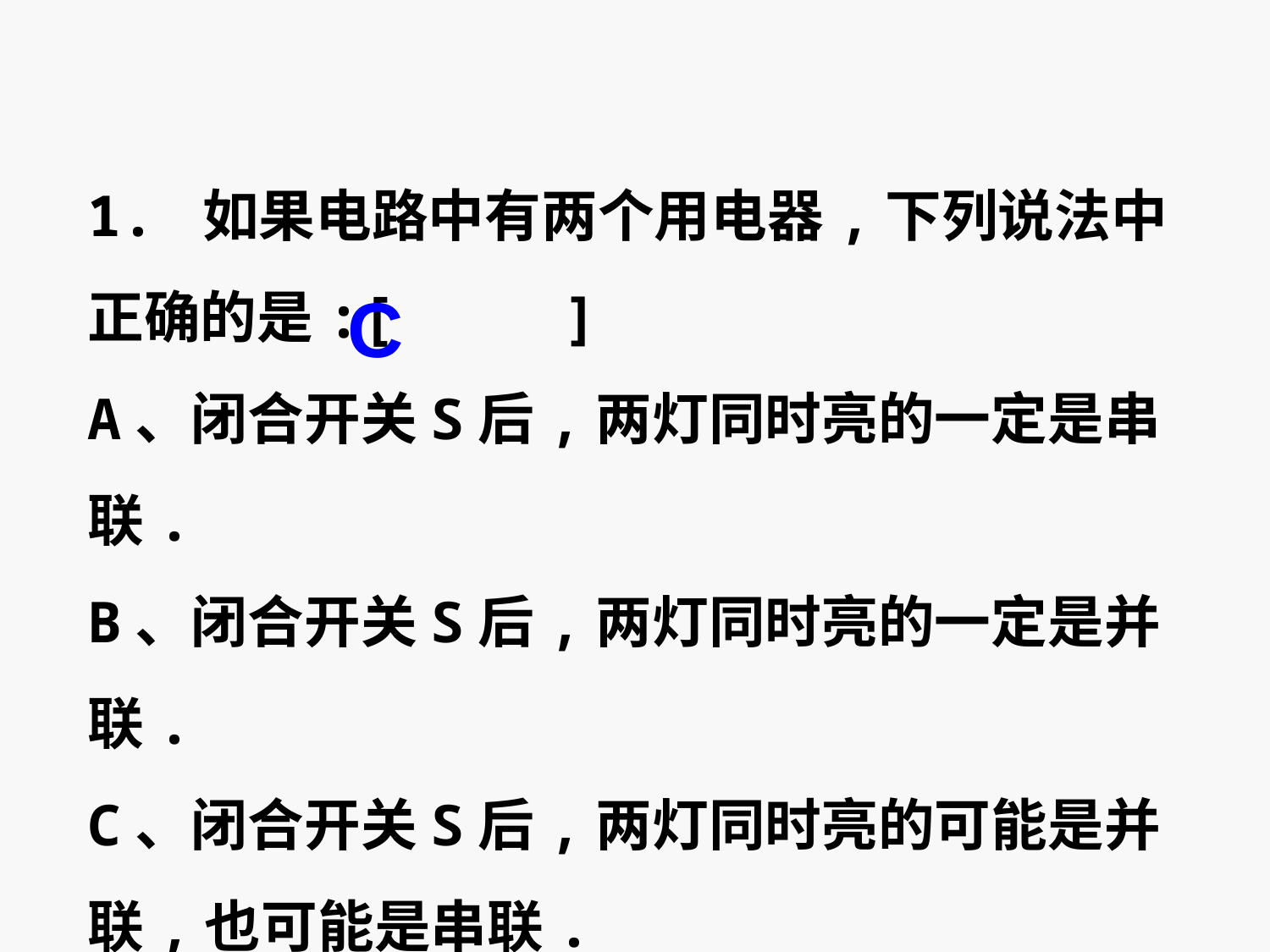

1. 如果电路中有两个用电器,下列说法中正确的是:[     ]
A、闭合开关S后,两灯同时亮的一定是串联.
B、闭合开关S后,两灯同时亮的一定是并联.
C、闭合开关S后,两灯同时亮的可能是并联,也可能是串联.
D、条件不足,无法判定.
C